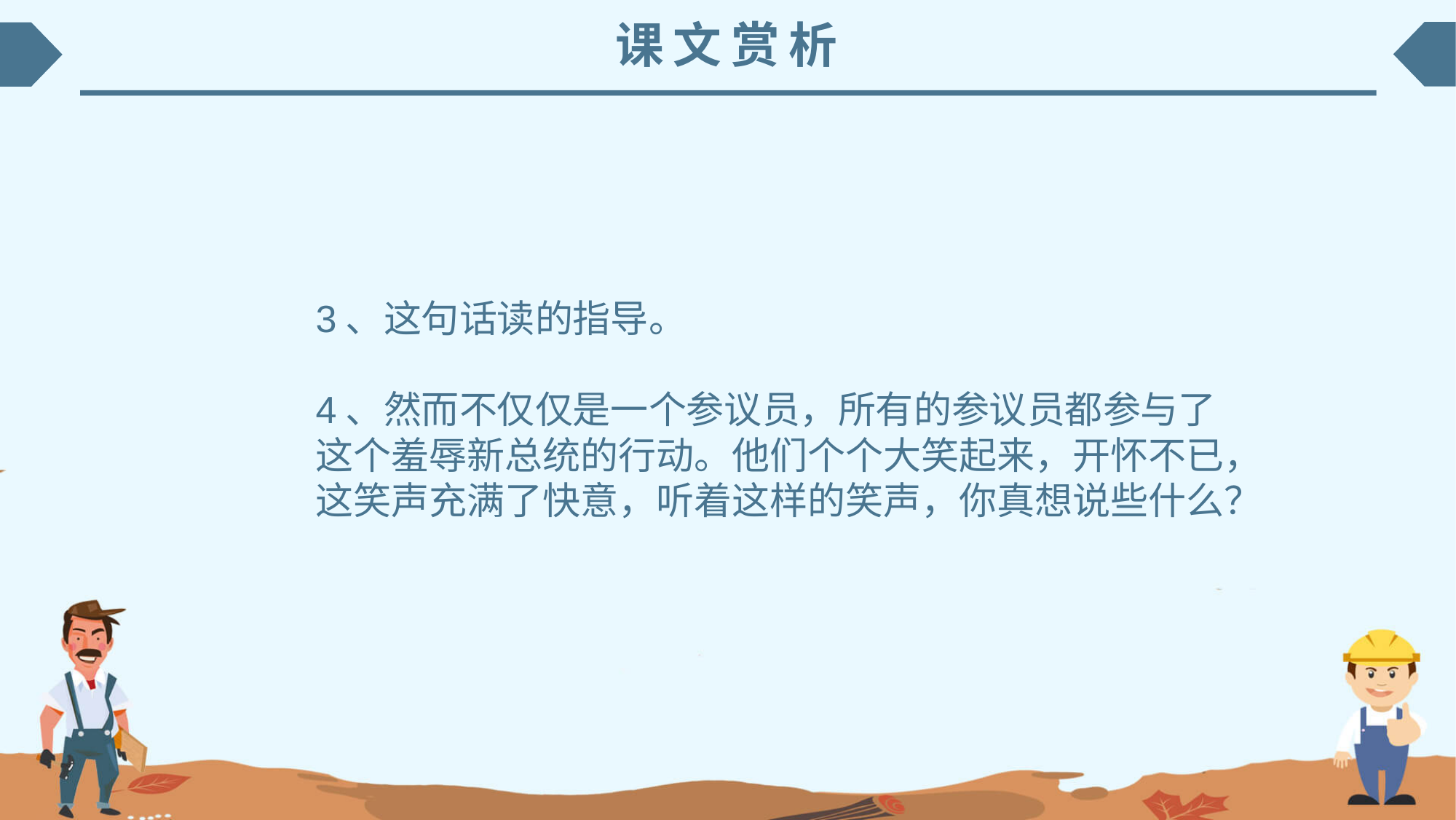

课文赏析

3、这句话读的指导。

4、然而不仅仅是一个参议员，所有的参议员都参与了这个羞辱新总统的行动。他们个个大笑起来，开怀不已，这笑声充满了快意，听着这样的笑声，你真想说些什么？